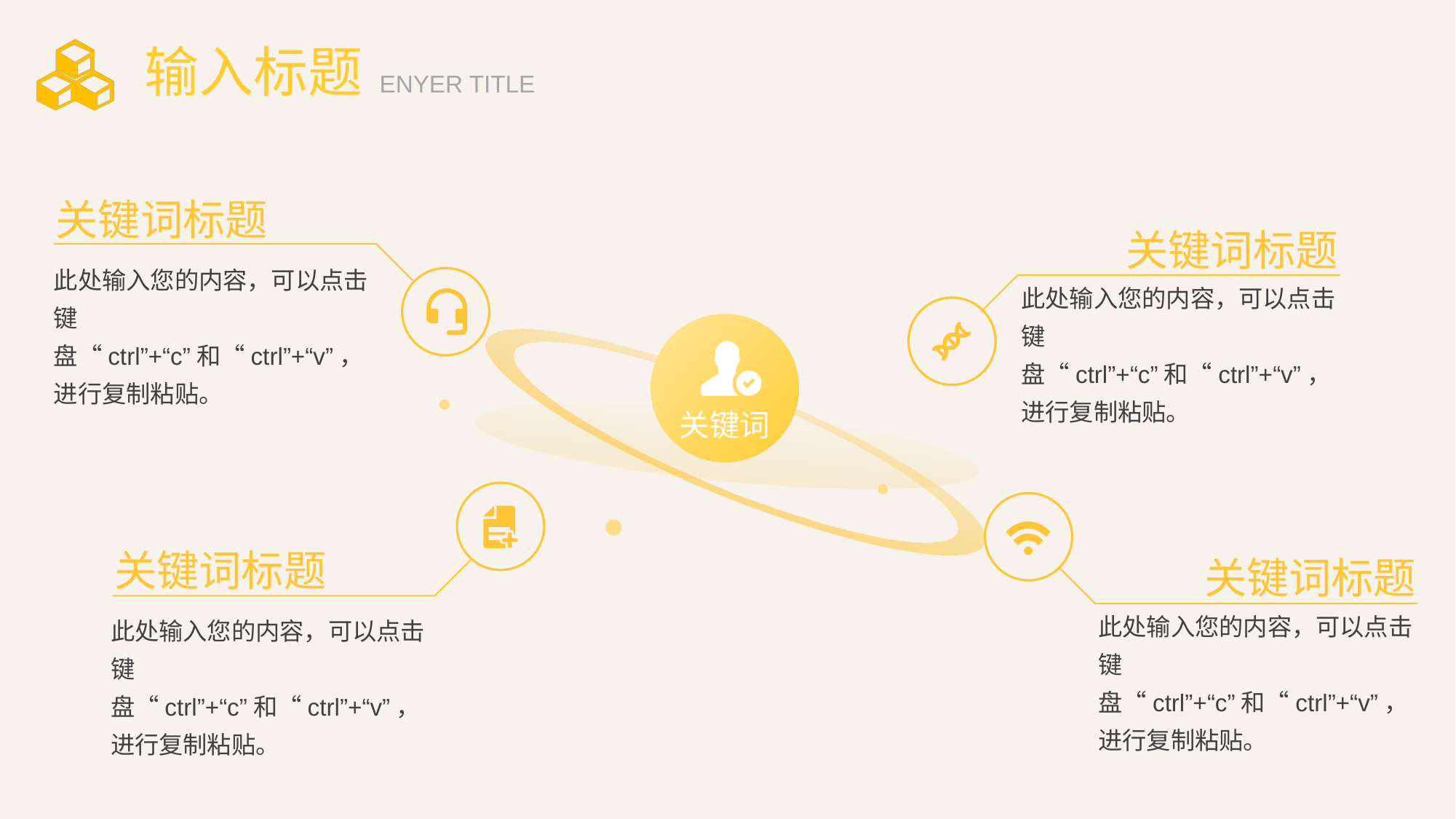

# 输入标题
ENYER TITLE
关键词标题
关键词标题

此处输入您的内容，可以点击键盘“ctrl”+“c”和“ctrl”+“v”，进行复制粘贴。

此处输入您的内容，可以点击键盘“ctrl”+“c”和“ctrl”+“v”，进行复制粘贴。

关键词

关键词标题
关键词标题

此处输入您的内容，可以点击键盘“ctrl”+“c”和“ctrl”+“v”，进行复制粘贴。
此处输入您的内容，可以点击键盘“ctrl”+“c”和“ctrl”+“v”，进行复制粘贴。